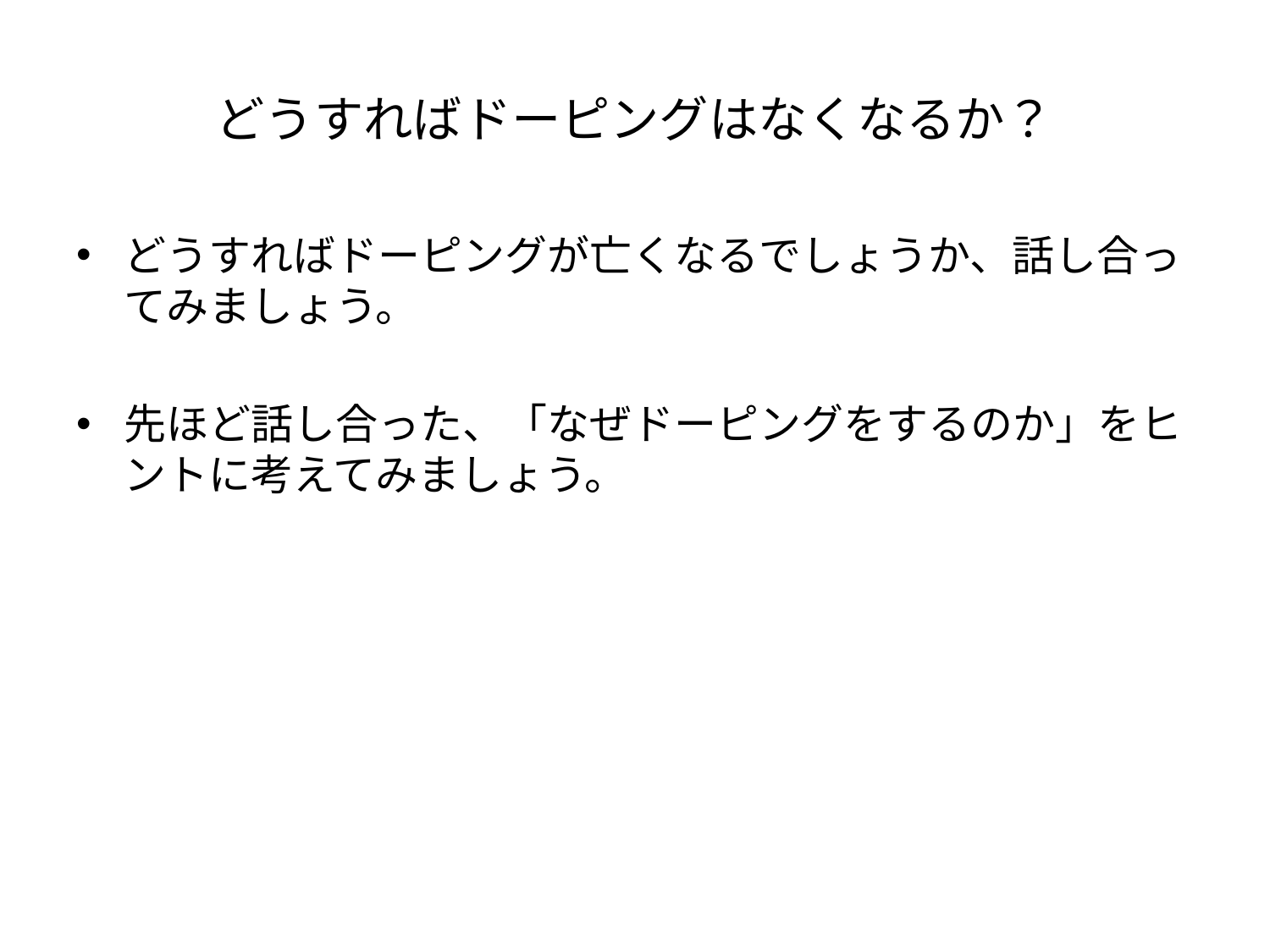

# どうすればドーピングはなくなるか？
どうすればドーピングが亡くなるでしょうか、話し合ってみましょう。

先ほど話し合った、「なぜドーピングをするのか」をヒントに考えてみましょう。